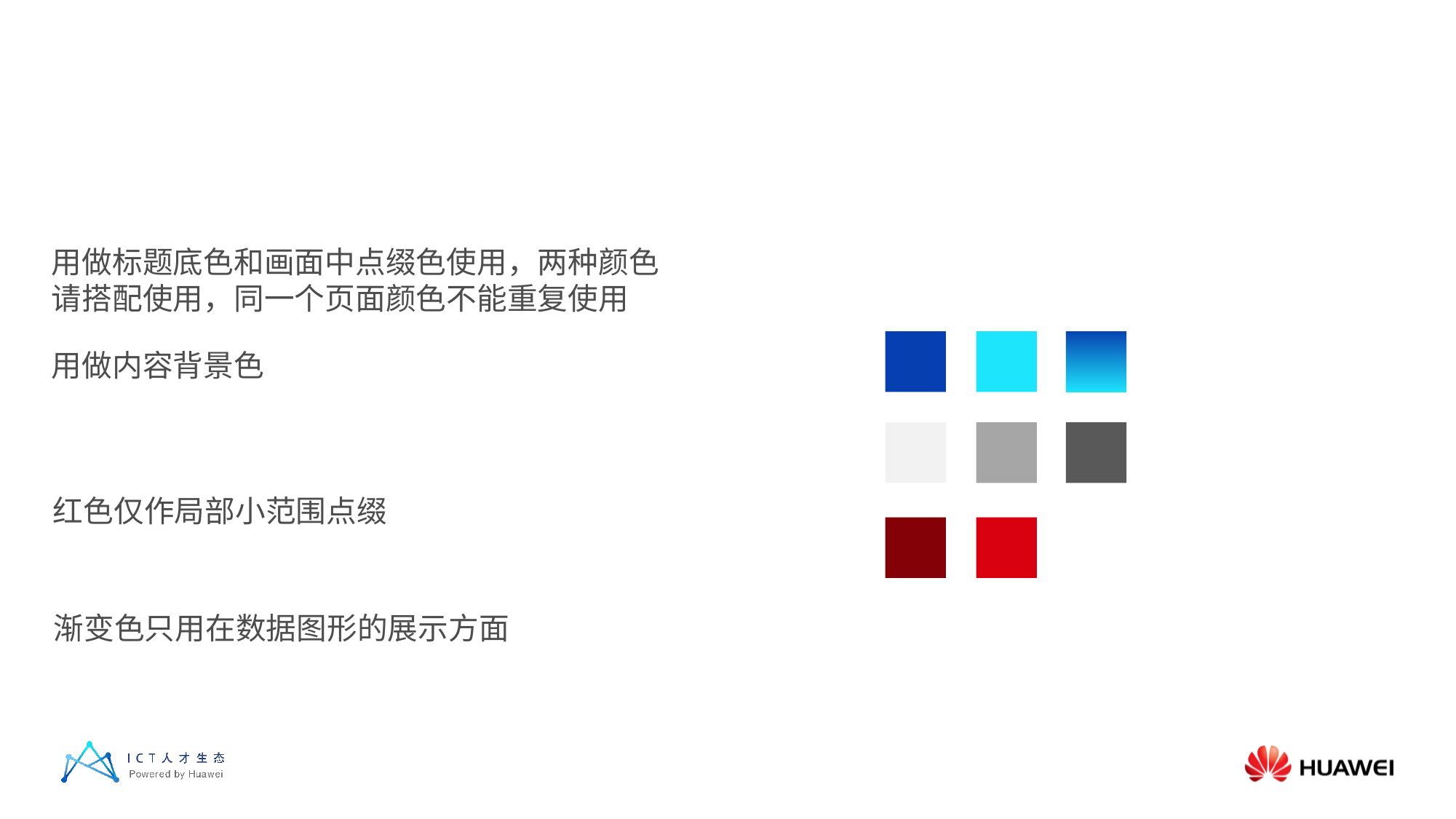

#
用做标题底色和画面中点缀色使用，两种颜色请搭配使用，同一个页面颜色不能重复使用

用做内容背景色

红色仅作局部小范围点缀

渐变色只用在数据图形的展示方面